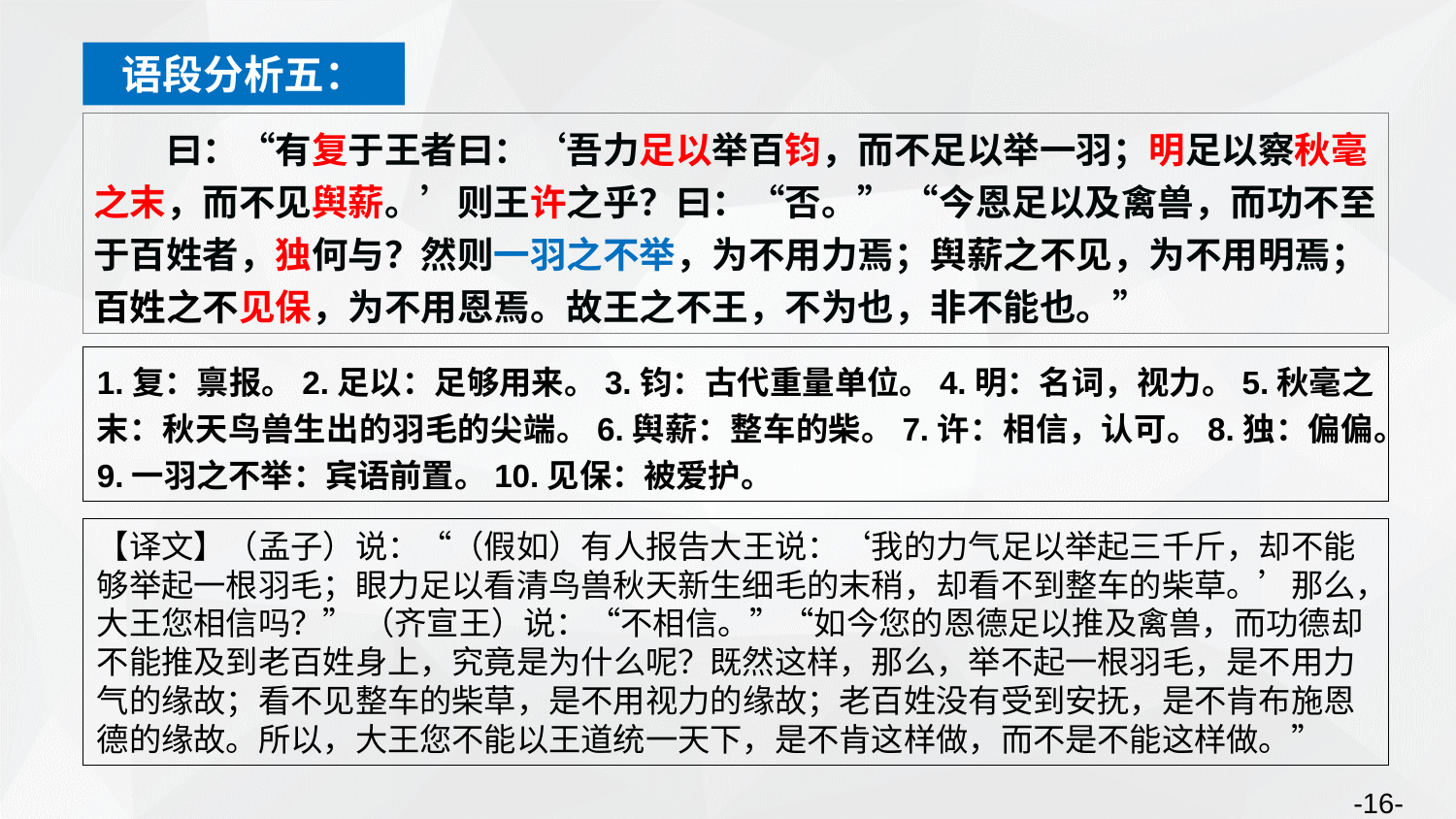

语段分析五：
曰：“有复于王者曰：‘吾力足以举百钧，而不足以举一羽；明足以察秋毫之末，而不见舆薪。’则王许之乎？曰：“否。” “今恩足以及禽兽，而功不至于百姓者，独何与？然则一羽之不举，为不用力焉；舆薪之不见，为不用明焉；百姓之不见保，为不用恩焉。故王之不王，不为也，非不能也。”
1.复：禀报。2.足以：足够用来。3.钧：古代重量单位。4.明：名词，视力。5.秋毫之末：秋天鸟兽生出的羽毛的尖端。6.舆薪：整车的柴。7.许：相信，认可。8.独：偏偏。9.一羽之不举：宾语前置。10.见保：被爱护。
【译文】（孟子）说：“（假如）有人报告大王说：‘我的力气足以举起三千斤，却不能够举起一根羽毛；眼力足以看清鸟兽秋天新生细毛的末稍，却看不到整车的柴草。’那么，大王您相信吗？” （齐宣王）说：“不相信。”“如今您的恩德足以推及禽兽，而功德却不能推及到老百姓身上，究竟是为什么呢？既然这样，那么，举不起一根羽毛，是不用力气的缘故；看不见整车的柴草，是不用视力的缘故；老百姓没有受到安抚，是不肯布施恩德的缘故。所以，大王您不能以王道统一天下，是不肯这样做，而不是不能这样做。”
-16-